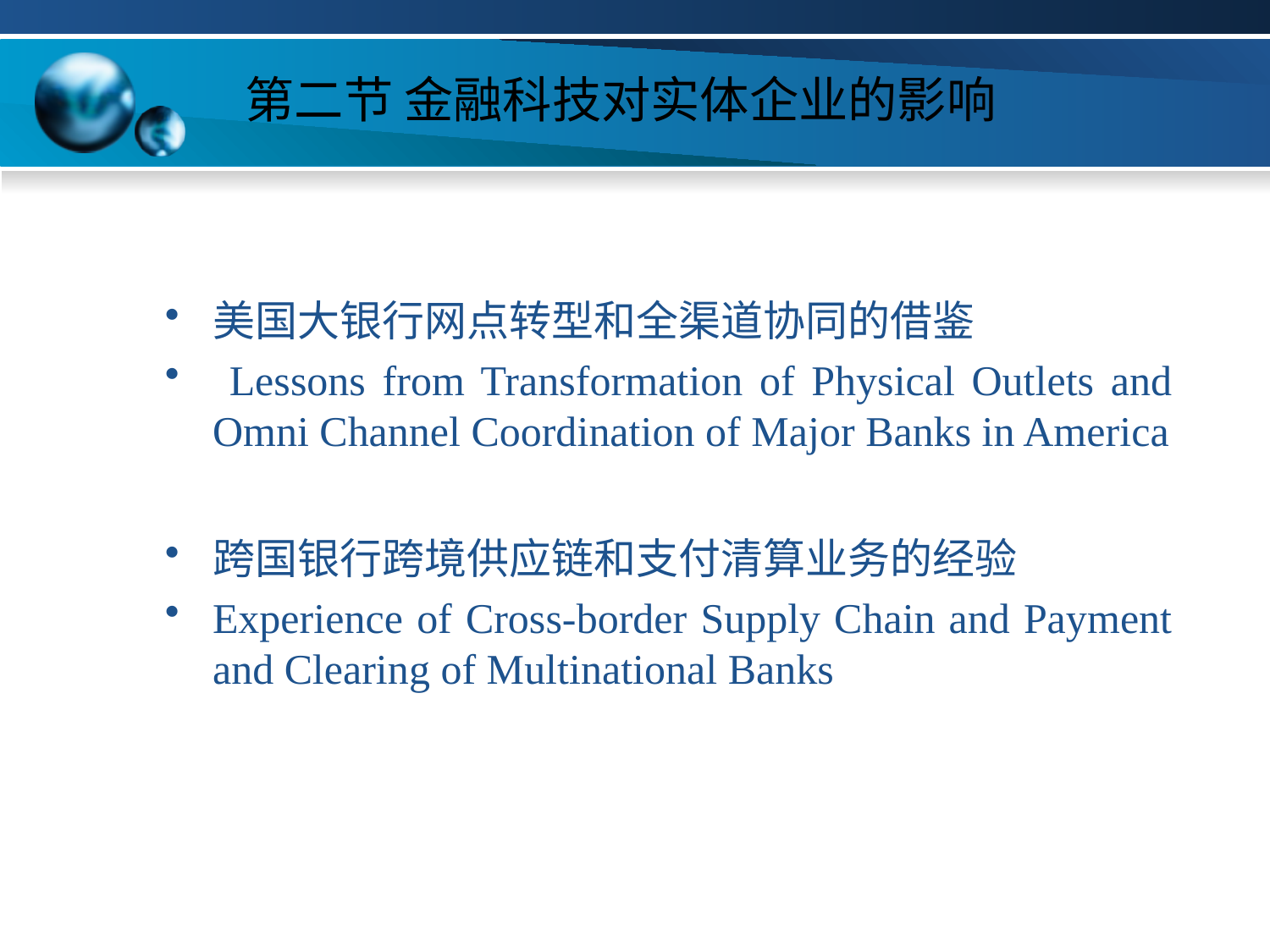

# 第二节 金融科技对实体企业的影响
美国大银行网点转型和全渠道协同的借鉴
 Lessons from Transformation of Physical Outlets and Omni Channel Coordination of Major Banks in America
跨国银行跨境供应链和支付清算业务的经验
Experience of Cross-border Supply Chain and Payment and Clearing of Multinational Banks